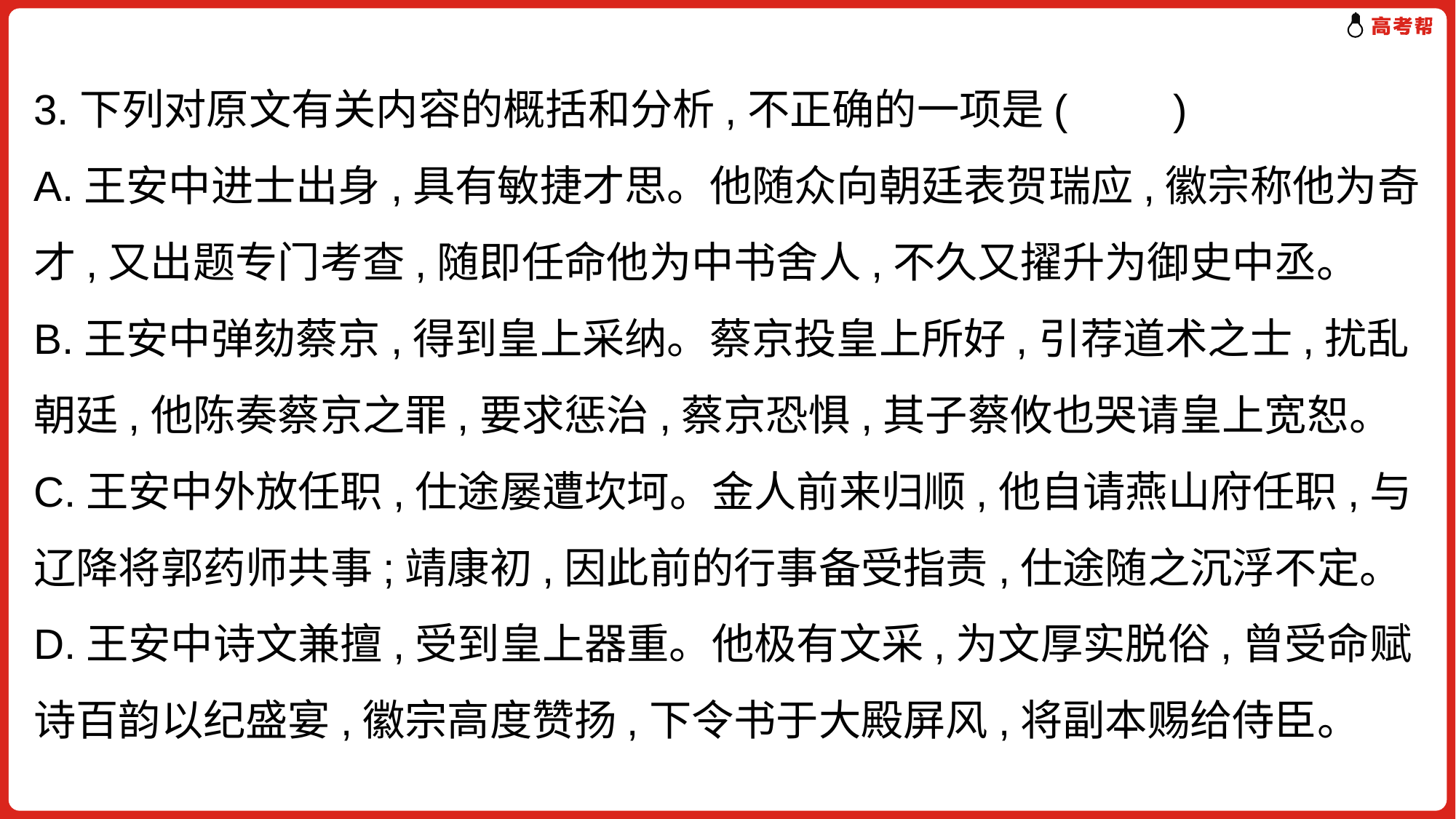

3.下列对原文有关内容的概括和分析,不正确的一项是(　　)
A.王安中进士出身,具有敏捷才思。他随众向朝廷表贺瑞应,徽宗称他为奇才,又出题专门考查,随即任命他为中书舍人,不久又擢升为御史中丞。
B.王安中弹劾蔡京,得到皇上采纳。蔡京投皇上所好,引荐道术之士,扰乱朝廷,他陈奏蔡京之罪,要求惩治,蔡京恐惧,其子蔡攸也哭请皇上宽恕。
C.王安中外放任职,仕途屡遭坎坷。金人前来归顺,他自请燕山府任职,与辽降将郭药师共事;靖康初,因此前的行事备受指责,仕途随之沉浮不定。
D.王安中诗文兼擅,受到皇上器重。他极有文采,为文厚实脱俗,曾受命赋诗百韵以纪盛宴,徽宗高度赞扬,下令书于大殿屏风,将副本赐给侍臣。